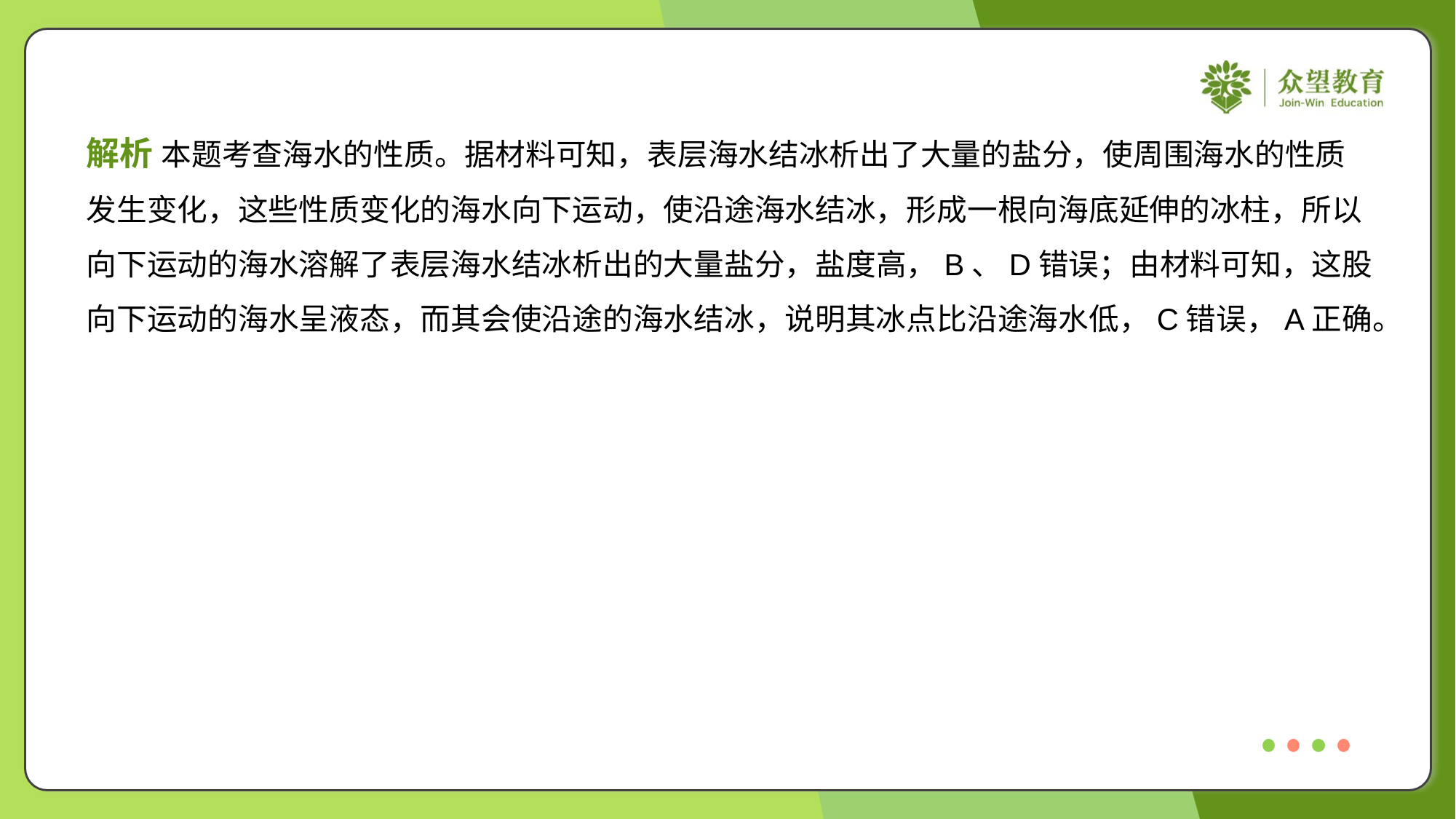

解析 本题考查海水的性质。据材料可知，表层海水结冰析出了大量的盐分，使周围海水的性质
发生变化，这些性质变化的海水向下运动，使沿途海水结冰，形成一根向海底延伸的冰柱，所以
向下运动的海水溶解了表层海水结冰析出的大量盐分，盐度高，B、D错误；由材料可知，这股
向下运动的海水呈液态，而其会使沿途的海水结冰，说明其冰点比沿途海水低，C错误，A正确。